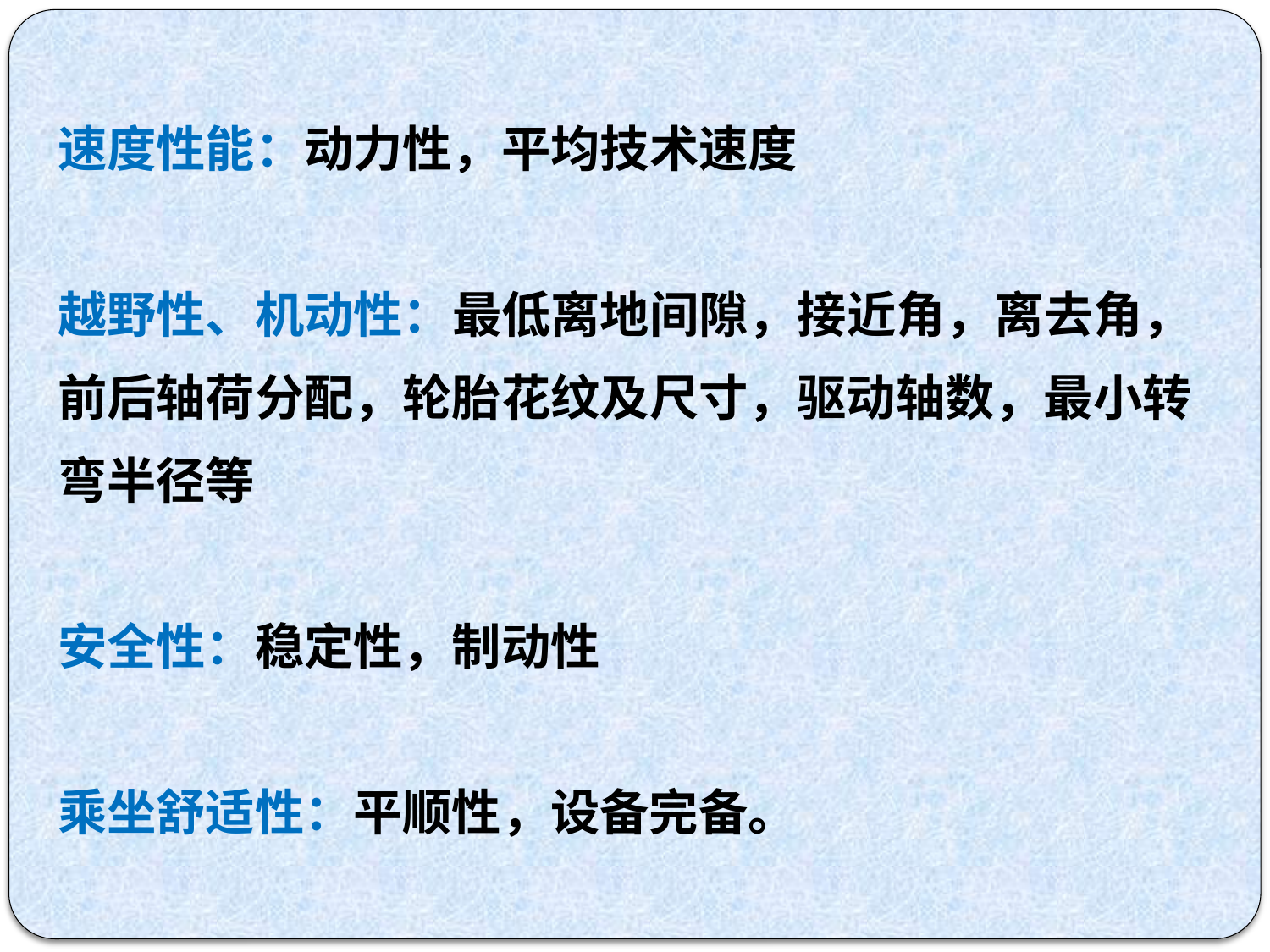

速度性能：动力性，平均技术速度

越野性、机动性：最低离地间隙，接近角，离去角，前后轴荷分配，轮胎花纹及尺寸，驱动轴数，最小转弯半径等

安全性：稳定性，制动性

乘坐舒适性：平顺性，设备完备。